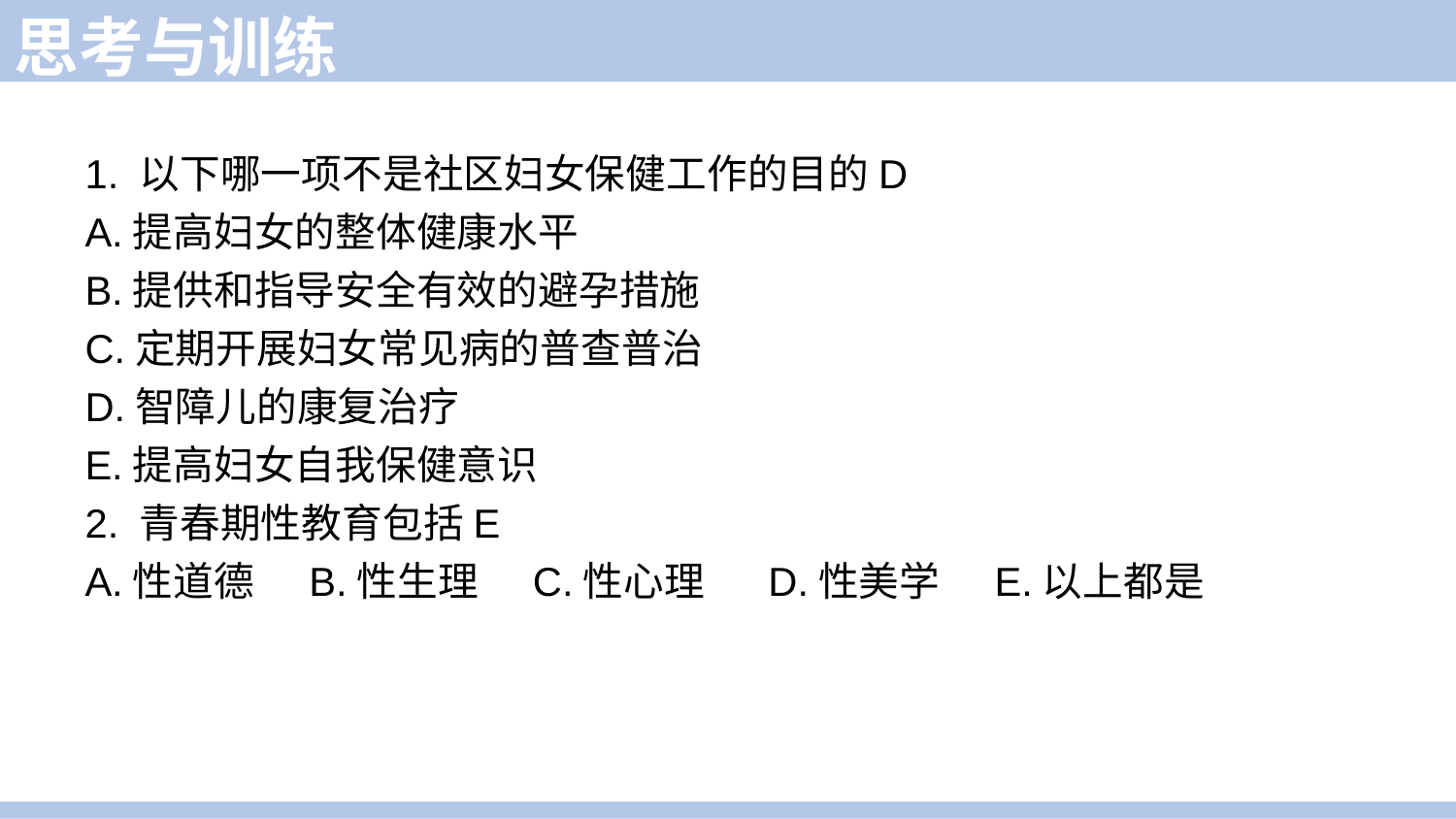

思考与训练
1. 以下哪一项不是社区妇女保健工作的目的D
A.提高妇女的整体健康水平
B.提供和指导安全有效的避孕措施
C.定期开展妇女常见病的普查普治
D.智障儿的康复治疗
E.提高妇女自我保健意识
2. 青春期性教育包括E
A.性道德     B.性生理     C.性心理      D.性美学     E.以上都是